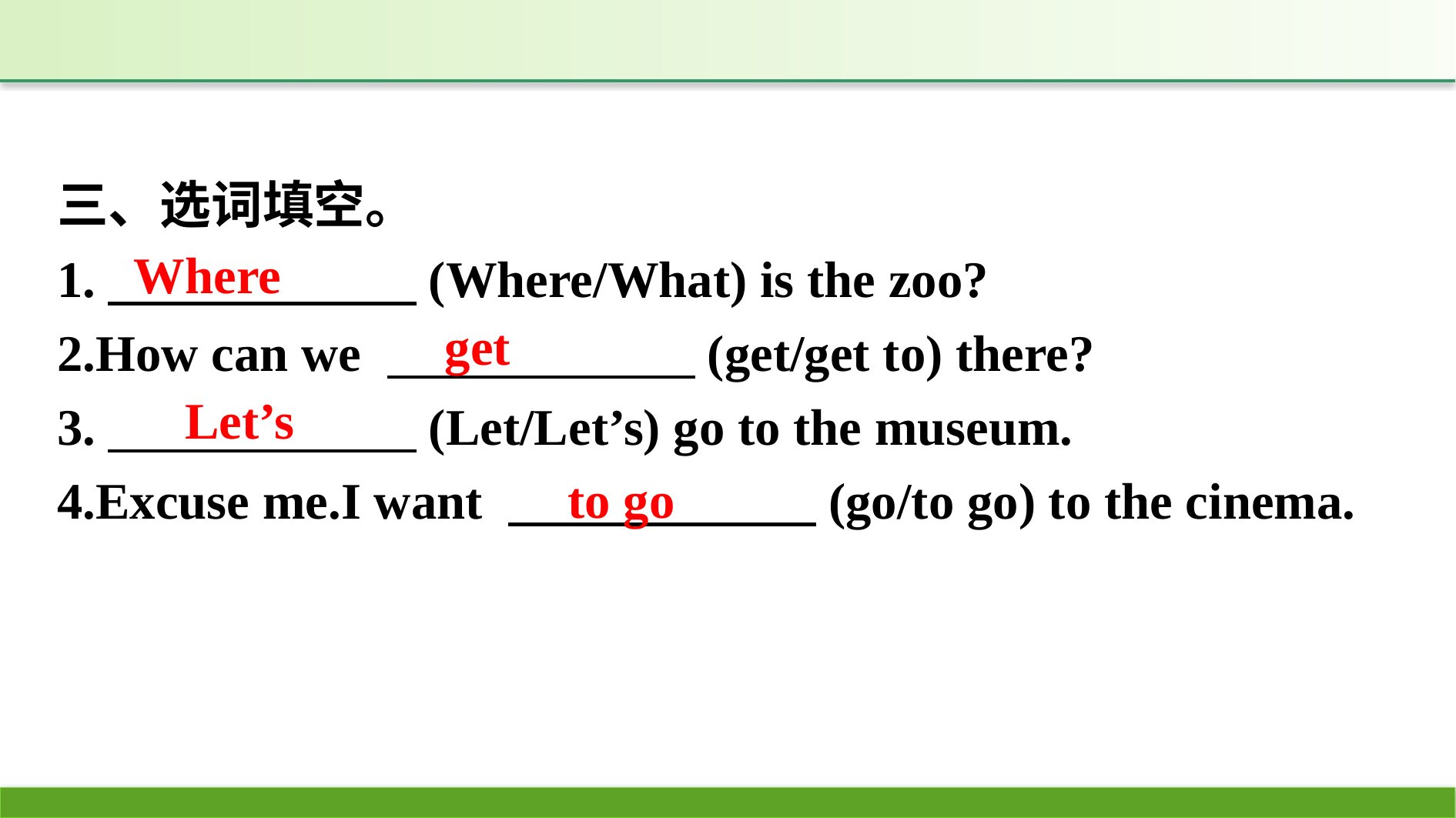

三、选词填空。
1.　　　　　　(Where/What) is the zoo?
2.How can we 　　　　　　(get/get to) there?
3.　　　　　　(Let/Let’s) go to the museum.
4.Excuse me.I want 　　　　　　(go/to go) to the cinema.
Where
get
Let’s
to go